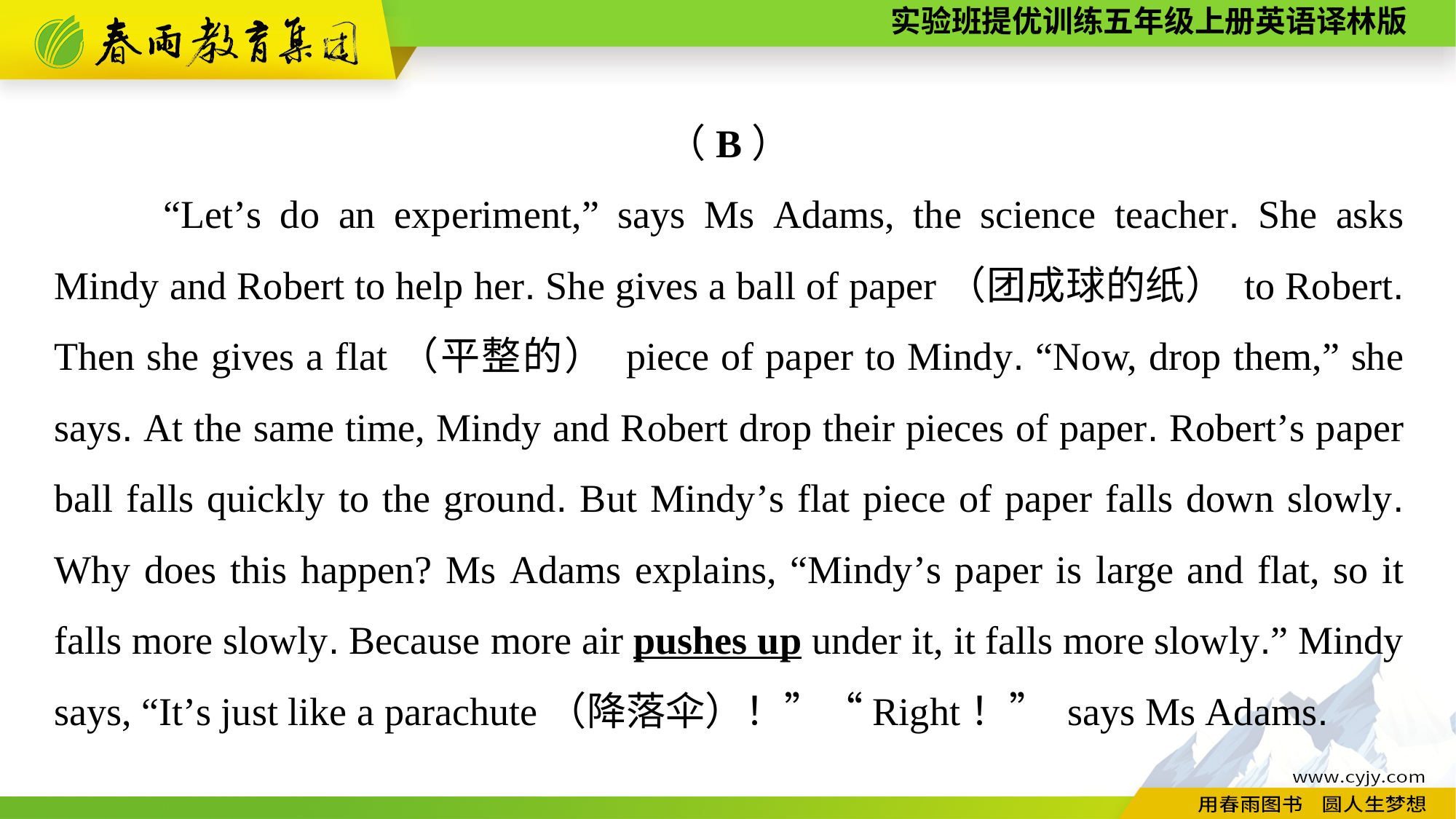

（B）
	“Let’s do an experiment,” says Ms Adams, the science teacher. She asks Mindy and Robert to help her. She gives a ball of paper（团成球的纸） to Robert. Then she gives a flat（平整的） piece of paper to Mindy. “Now, drop them,” she says. At the same time, Mindy and Robert drop their pieces of paper. Robert’s paper ball falls quickly to the ground. But Mindy’s flat piece of paper falls down slowly. Why does this happen? Ms Adams explains, “Mindy’s paper is large and flat, so it falls more slowly. Because more air pushes up under it, it falls more slowly.” Mindy says, “It’s just like a parachute（降落伞）！”“Right！” says Ms Adams.